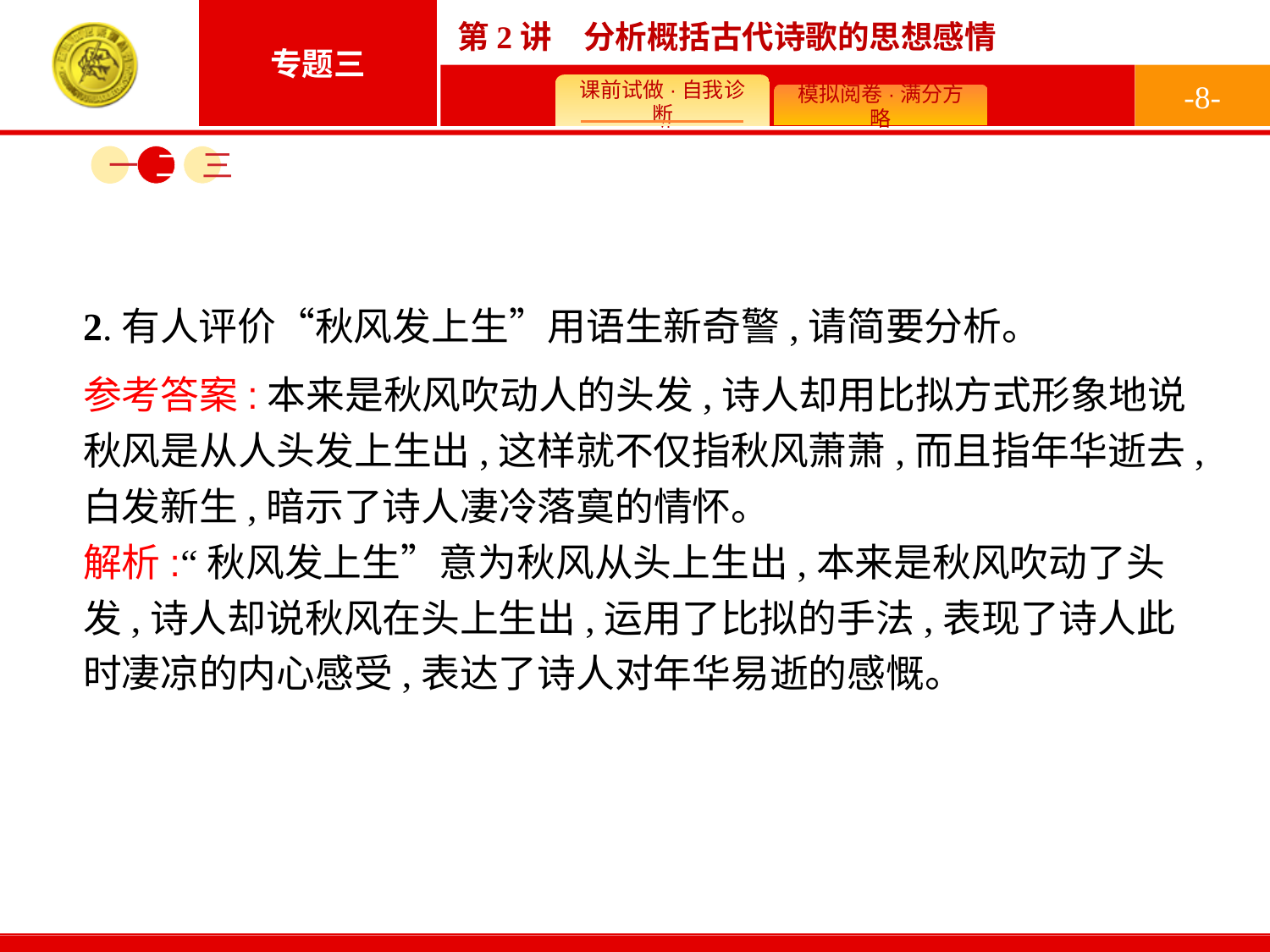

-8-
一
二
三
2.有人评价“秋风发上生”用语生新奇警,请简要分析。
参考答案:本来是秋风吹动人的头发,诗人却用比拟方式形象地说秋风是从人头发上生出,这样就不仅指秋风萧萧,而且指年华逝去,白发新生,暗示了诗人凄冷落寞的情怀。
解析:“秋风发上生”意为秋风从头上生出,本来是秋风吹动了头发,诗人却说秋风在头上生出,运用了比拟的手法,表现了诗人此时凄凉的内心感受,表达了诗人对年华易逝的感慨。